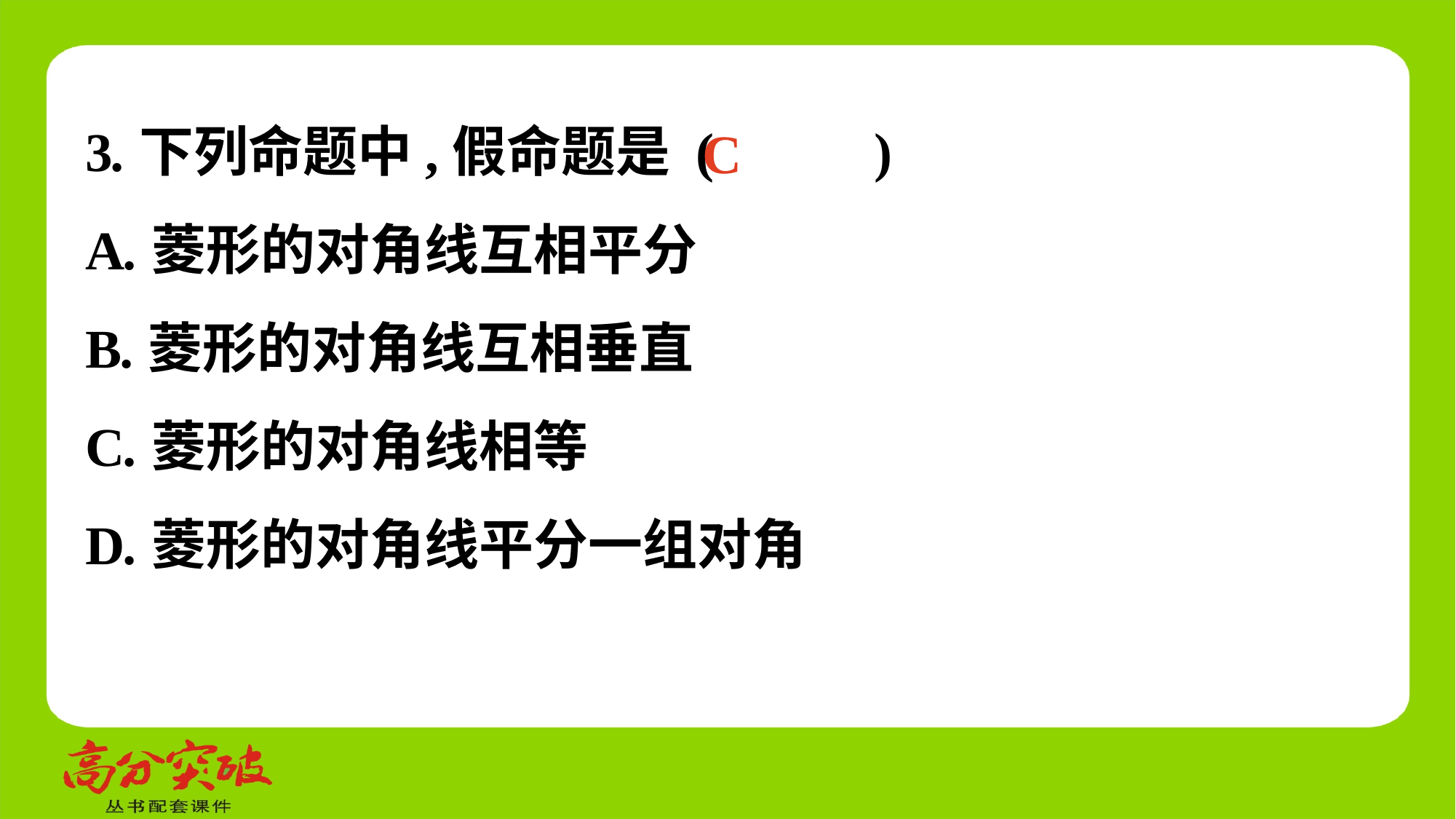

3.下列命题中,假命题是 (　  　)
A.菱形的对角线互相平分
B.菱形的对角线互相垂直
C.菱形的对角线相等
D.菱形的对角线平分一组对角
C